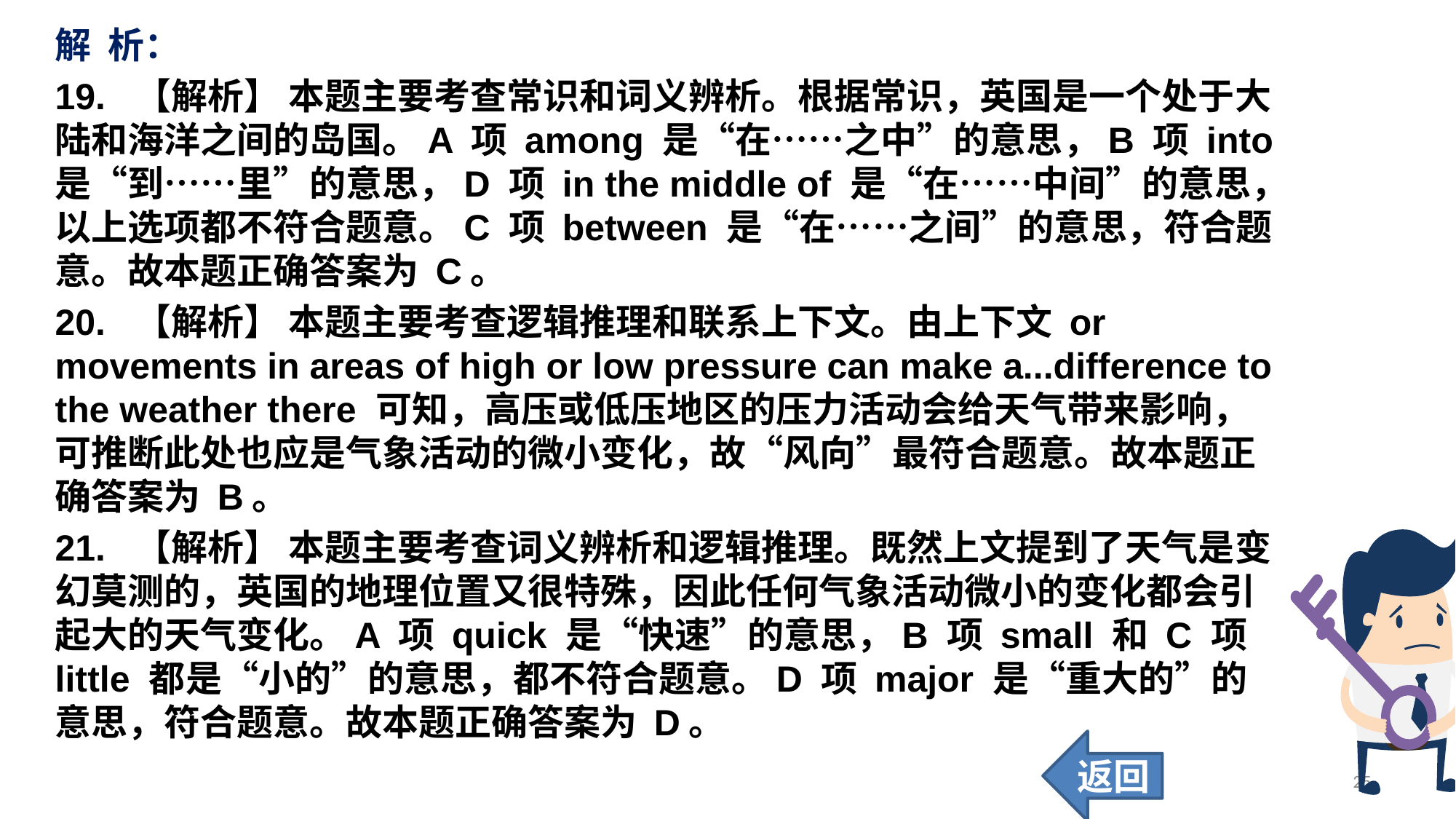

解  析：
19.  【解析】 本题主要考查常识和词义辨析。根据常识，英国是一个处于大陆和海洋之间的岛国。A 项 among 是“在……之中”的意思，B 项 into 是“到……里”的意思，D 项 in the middle of 是“在……中间”的意思，以上选项都不符合题意。C 项 between 是“在……之间”的意思，符合题意。故本题正确答案为 C。
20.  【解析】 本题主要考查逻辑推理和联系上下文。由上下文 or movements in areas of high or low pressure can make a...difference to the weather there 可知，高压或低压地区的压力活动会给天气带来影响，可推断此处也应是气象活动的微小变化，故“风向”最符合题意。故本题正确答案为 B。
21.  【解析】 本题主要考查词义辨析和逻辑推理。既然上文提到了天气是变幻莫测的，英国的地理位置又很特殊，因此任何气象活动微小的变化都会引起大的天气变化。A 项 quick 是“快速”的意思，B 项 small 和 C 项 little 都是“小的”的意思，都不符合题意。D 项 major 是“重大的”的意思，符合题意。故本题正确答案为 D。

返回
25